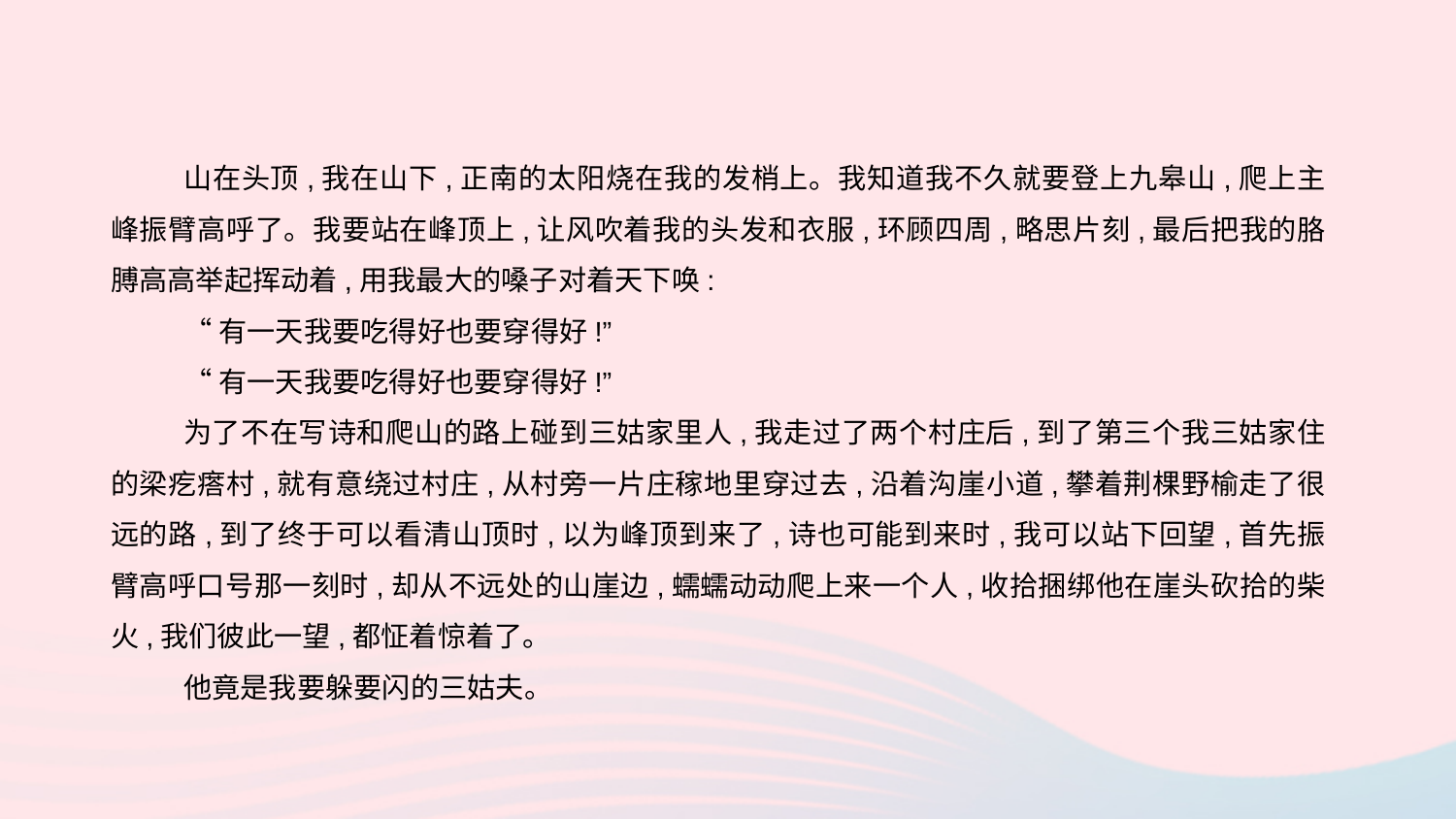

山在头顶,我在山下,正南的太阳烧在我的发梢上。我知道我不久就要登上九皋山,爬上主峰振臂高呼了。我要站在峰顶上,让风吹着我的头发和衣服,环顾四周,略思片刻,最后把我的胳膊高高举起挥动着,用我最大的嗓子对着天下唤:
“有一天我要吃得好也要穿得好!”
“有一天我要吃得好也要穿得好!”
为了不在写诗和爬山的路上碰到三姑家里人,我走过了两个村庄后,到了第三个我三姑家住的梁疙瘩村,就有意绕过村庄,从村旁一片庄稼地里穿过去,沿着沟崖小道,攀着荆棵野榆走了很远的路,到了终于可以看清山顶时,以为峰顶到来了,诗也可能到来时,我可以站下回望,首先振臂高呼口号那一刻时,却从不远处的山崖边,蠕蠕动动爬上来一个人,收拾捆绑他在崖头砍拾的柴火,我们彼此一望,都怔着惊着了。
他竟是我要躲要闪的三姑夫。